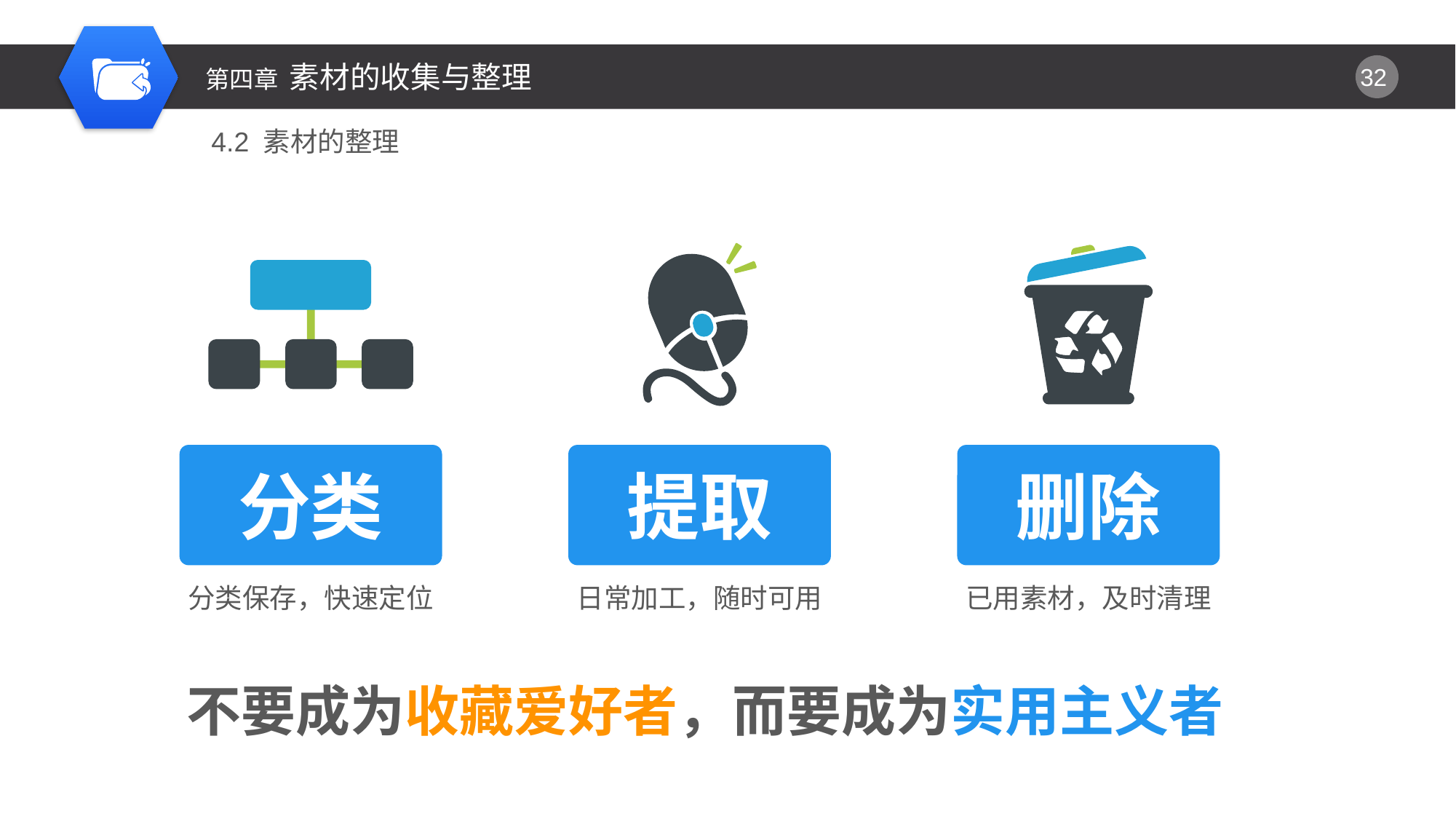

4.2 素材的整理

分类
提取
删除
分类保存，快速定位
已用素材，及时清理
日常加工，随时可用
不要成为收藏爱好者，而要成为实用主义者